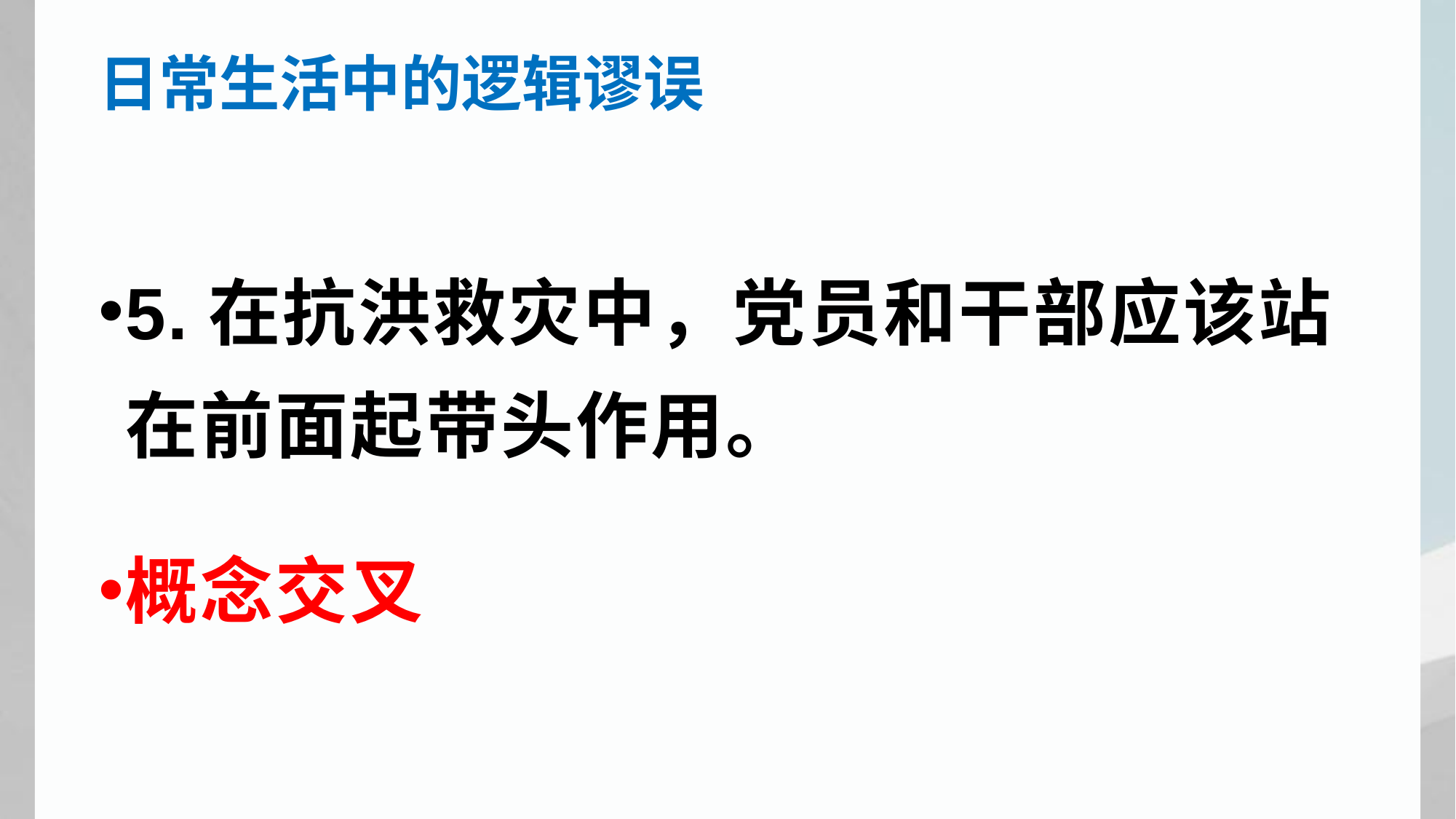

日常生活中的逻辑谬误
5.在抗洪救灾中，党员和干部应该站在前面起带头作用。
概念交叉